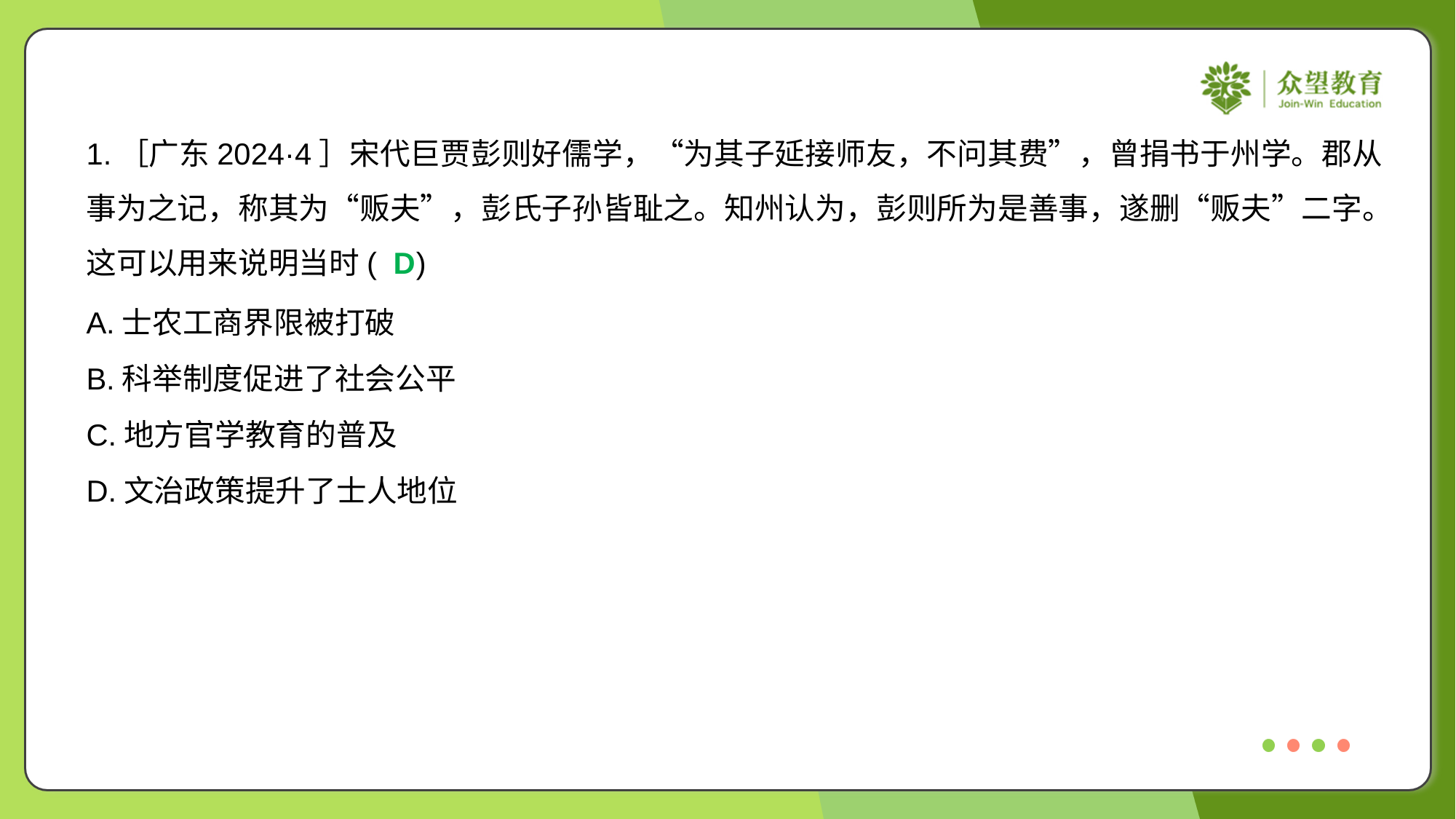

1.［广东2024·4］宋代巨贾彭则好儒学，“为其子延接师友，不问其费”，曾捐书于州学。郡从
事为之记，称其为“贩夫”，彭氏子孙皆耻之。知州认为，彭则所为是善事，遂删“贩夫”二字。
这可以用来说明当时(     )
D
A.士农工商界限被打破
B.科举制度促进了社会公平
C.地方官学教育的普及
D.文治政策提升了士人地位